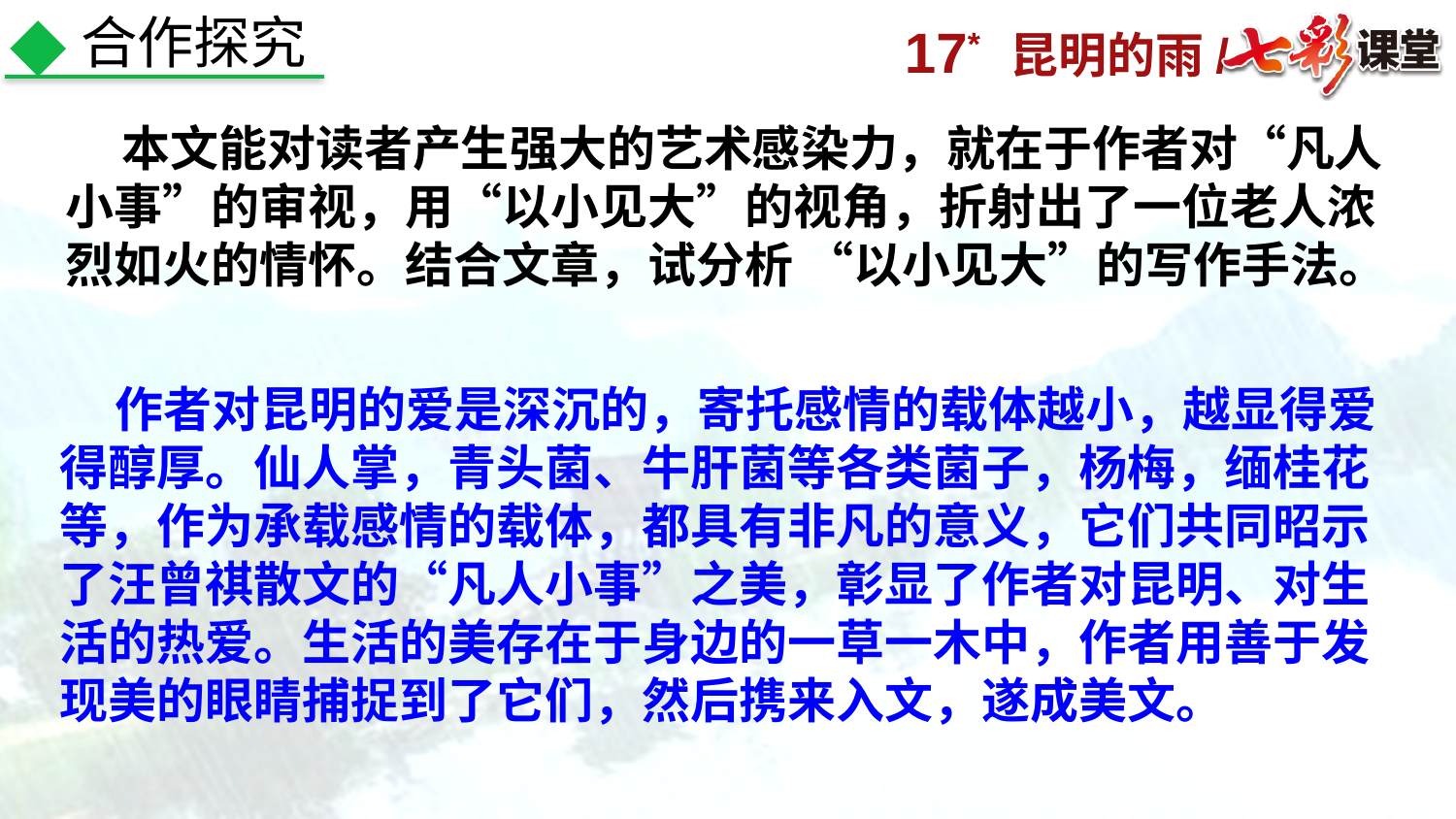

合作探究

    本文能对读者产生强大的艺术感染力，就在于作者对“凡人小事”的审视，用“以小见大”的视角，折射出了一位老人浓烈如火的情怀。结合文章，试分析 “以小见大”的写作手法。
    作者对昆明的爱是深沉的，寄托感情的载体越小，越显得爱得醇厚。仙人掌，青头菌、牛肝菌等各类菌子，杨梅，缅桂花等，作为承载感情的载体，都具有非凡的意义，它们共同昭示了汪曾祺散文的“凡人小事”之美，彰显了作者对昆明、对生活的热爱。生活的美存在于身边的一草一木中，作者用善于发现美的眼睛捕捉到了它们，然后携来入文，遂成美文。